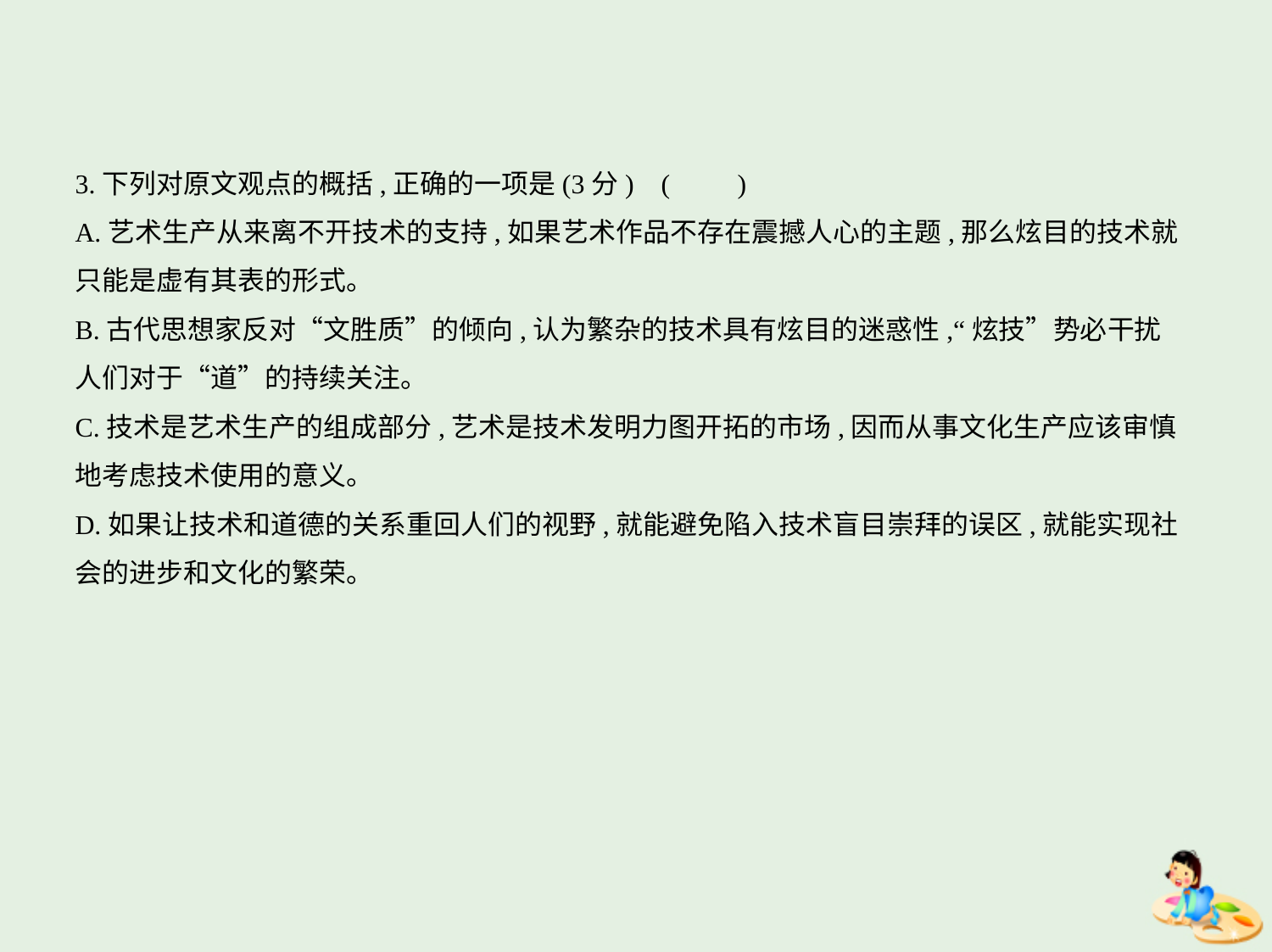

3.下列对原文观点的概括,正确的一项是(3分) (　　)
A.艺术生产从来离不开技术的支持,如果艺术作品不存在震撼人心的主题,那么炫目的技术就
只能是虚有其表的形式。
B.古代思想家反对“文胜质”的倾向,认为繁杂的技术具有炫目的迷惑性,“炫技”势必干扰
人们对于“道”的持续关注。
C.技术是艺术生产的组成部分,艺术是技术发明力图开拓的市场,因而从事文化生产应该审慎
地考虑技术使用的意义。
D.如果让技术和道德的关系重回人们的视野,就能避免陷入技术盲目崇拜的误区,就能实现社
会的进步和文化的繁荣。